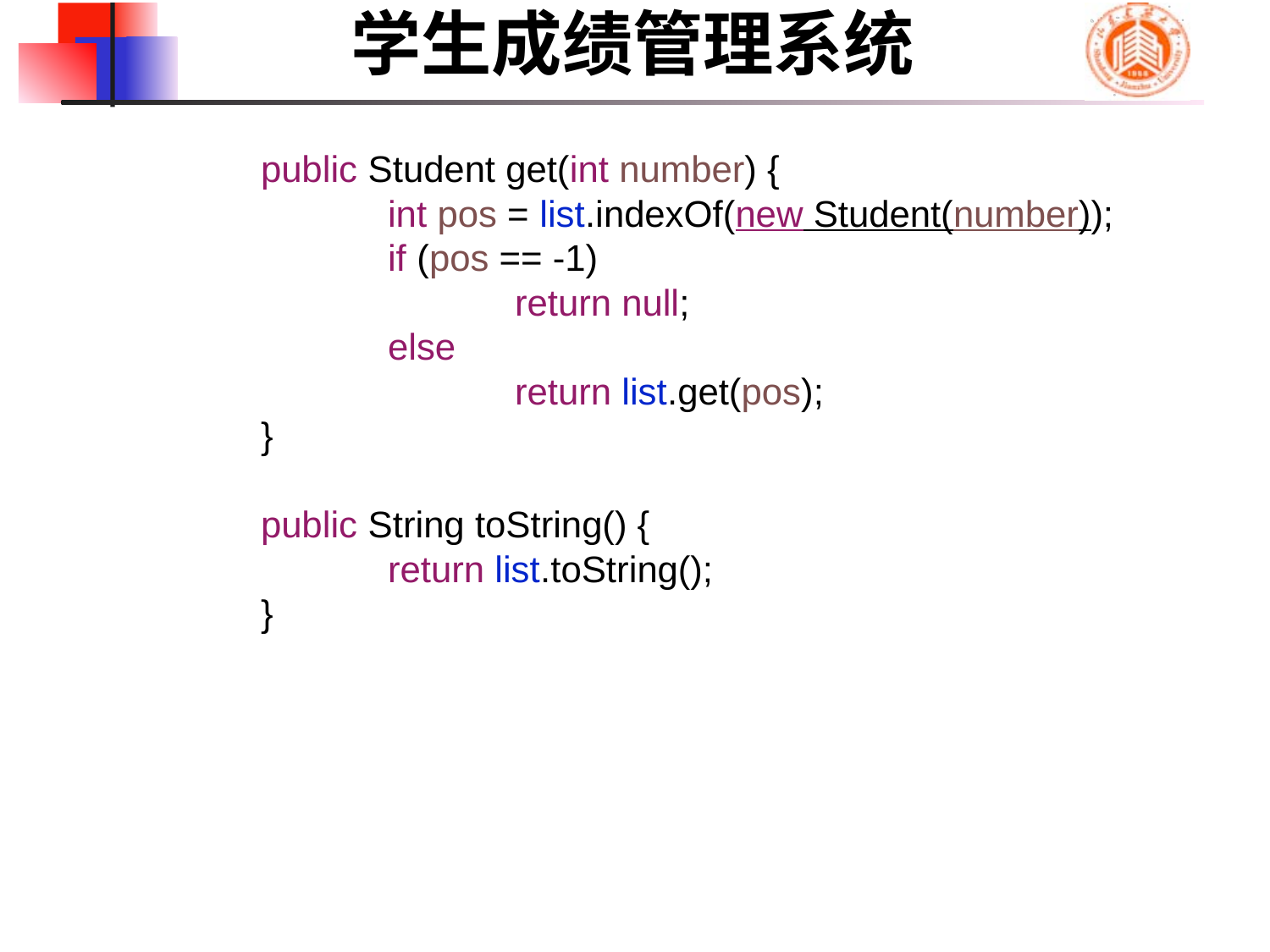

学生成绩管理系统
	public Student get(int number) {
		int pos = list.indexOf(new Student(number));
		if (pos == -1)
			return null;
		else
			return list.get(pos);
	}

	public String toString() {
		return list.toString();
	}